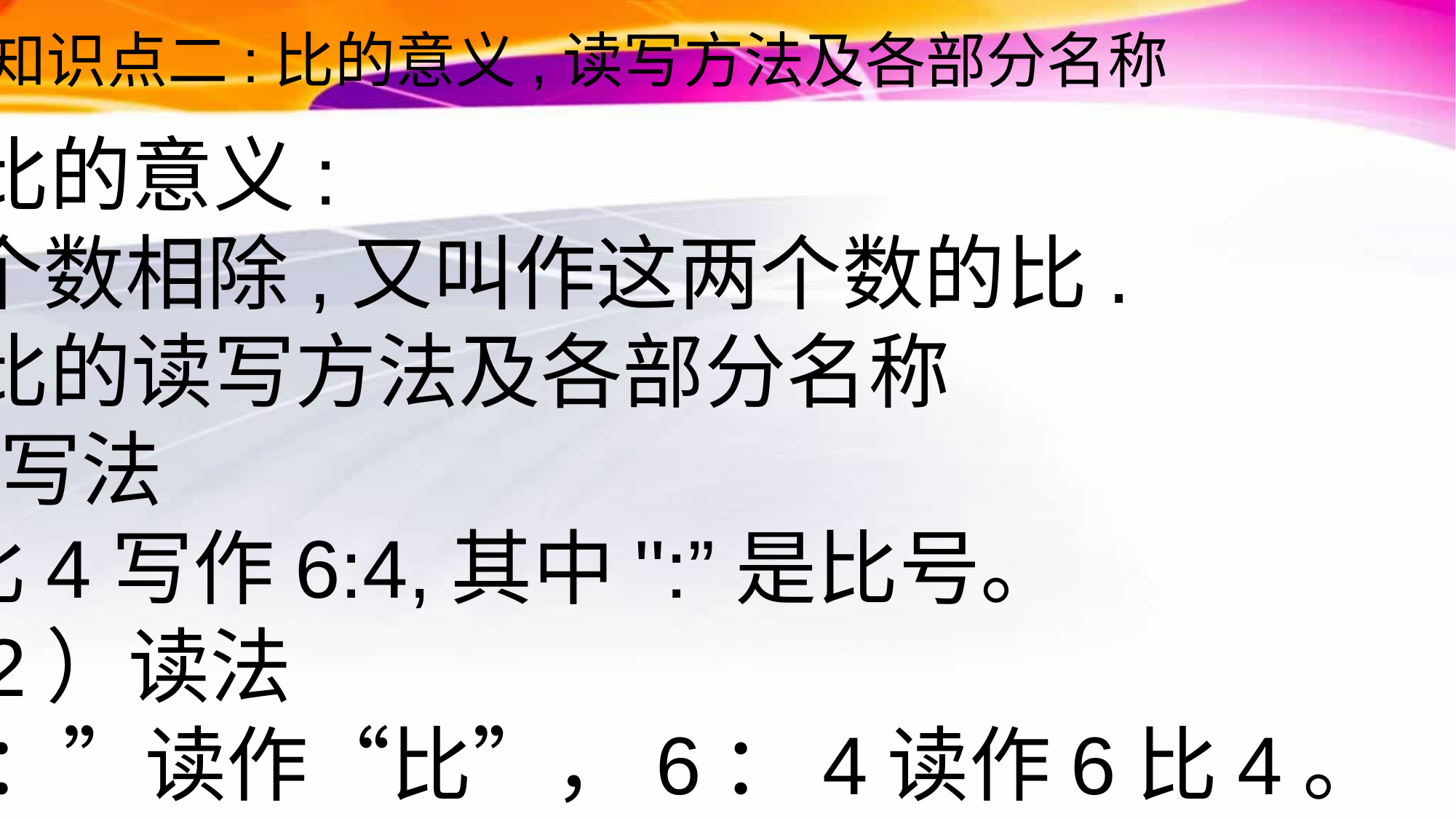

知识点二:比的意义,读写方法及各部分名称
1,比的意义:
两个数相除,又叫作这两个数的比.
2,比的读写方法及各部分名称
(1)写法
6比4写作6:4,其中'':”是比号。
（2）读法
“：”读作“比”，6：4读作6比4。